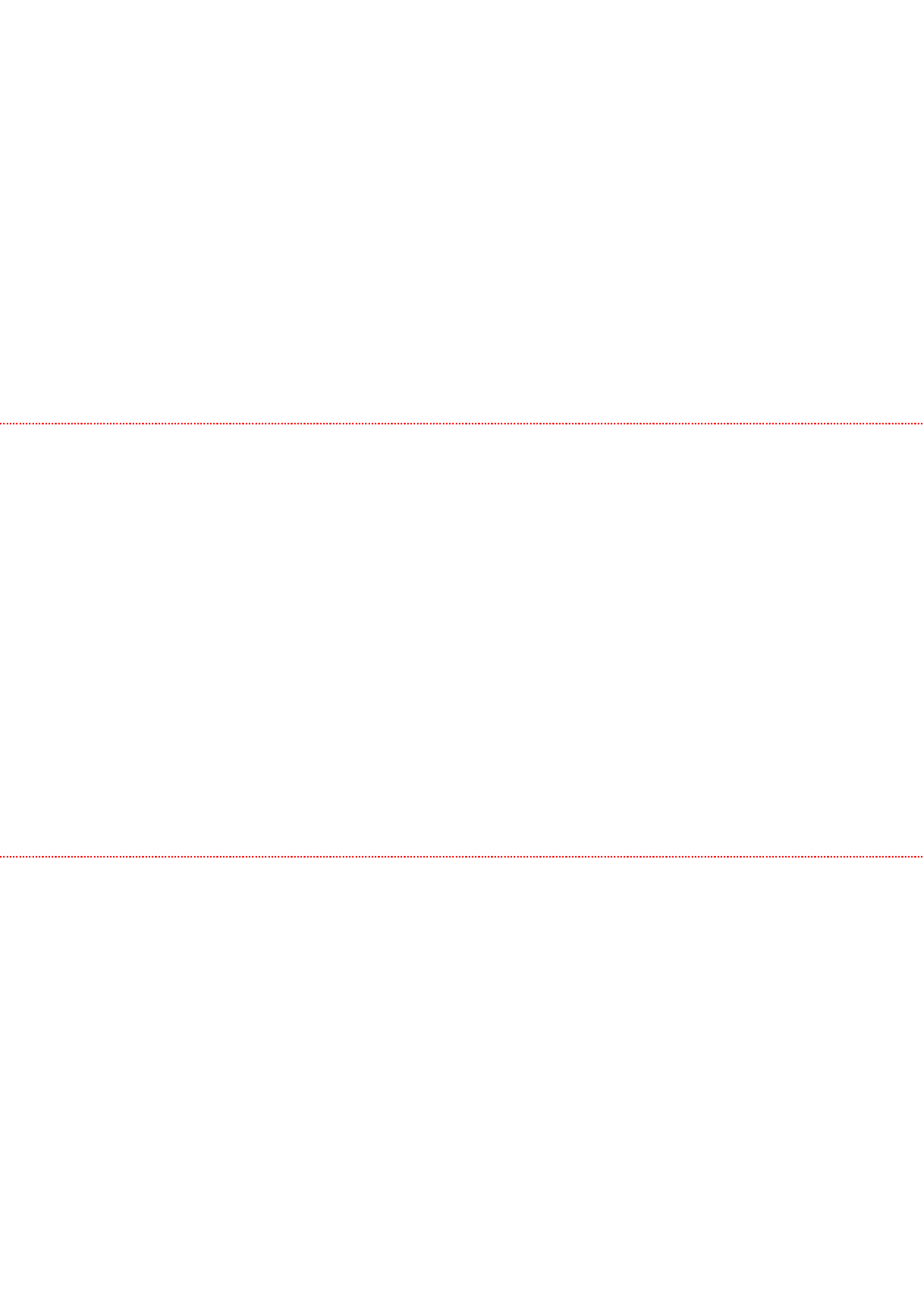

天
中に折り込まれる面
【折イメージライン】山折
※PDFに保存する前に線を削除してください。
【折イメージライン】山折
※PDFに保存する前に線を削除してください。
表紙になる面
地